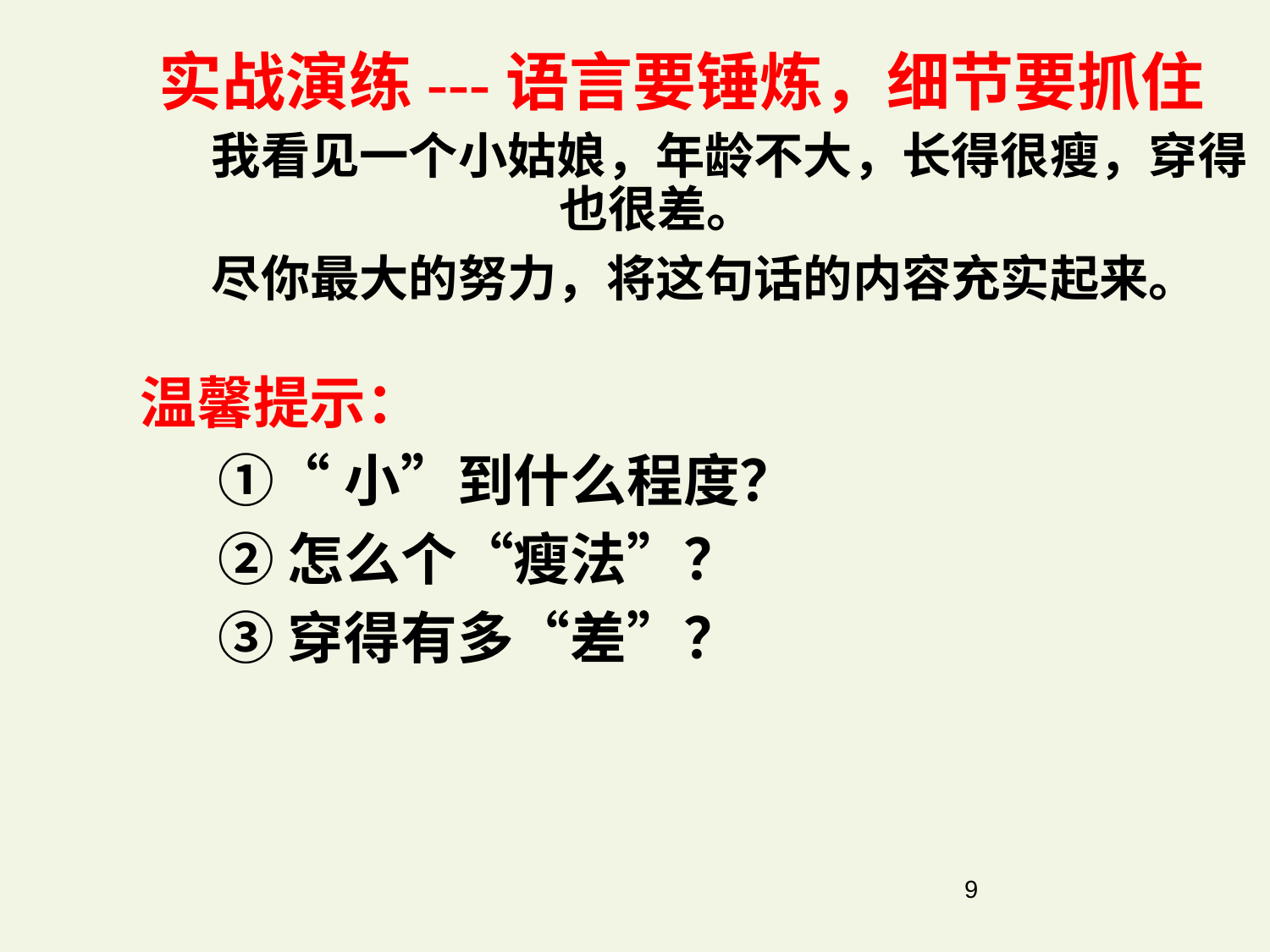

实战演练---语言要锤炼，细节要抓住
   我看见一个小姑娘，年龄不大，长得很瘦，穿得也很差。
   尽你最大的努力，将这句话的内容充实起来。
温馨提示：
      ①“小”到什么程度？
      ②怎么个“瘦法”？
      ③穿得有多“差”？
9